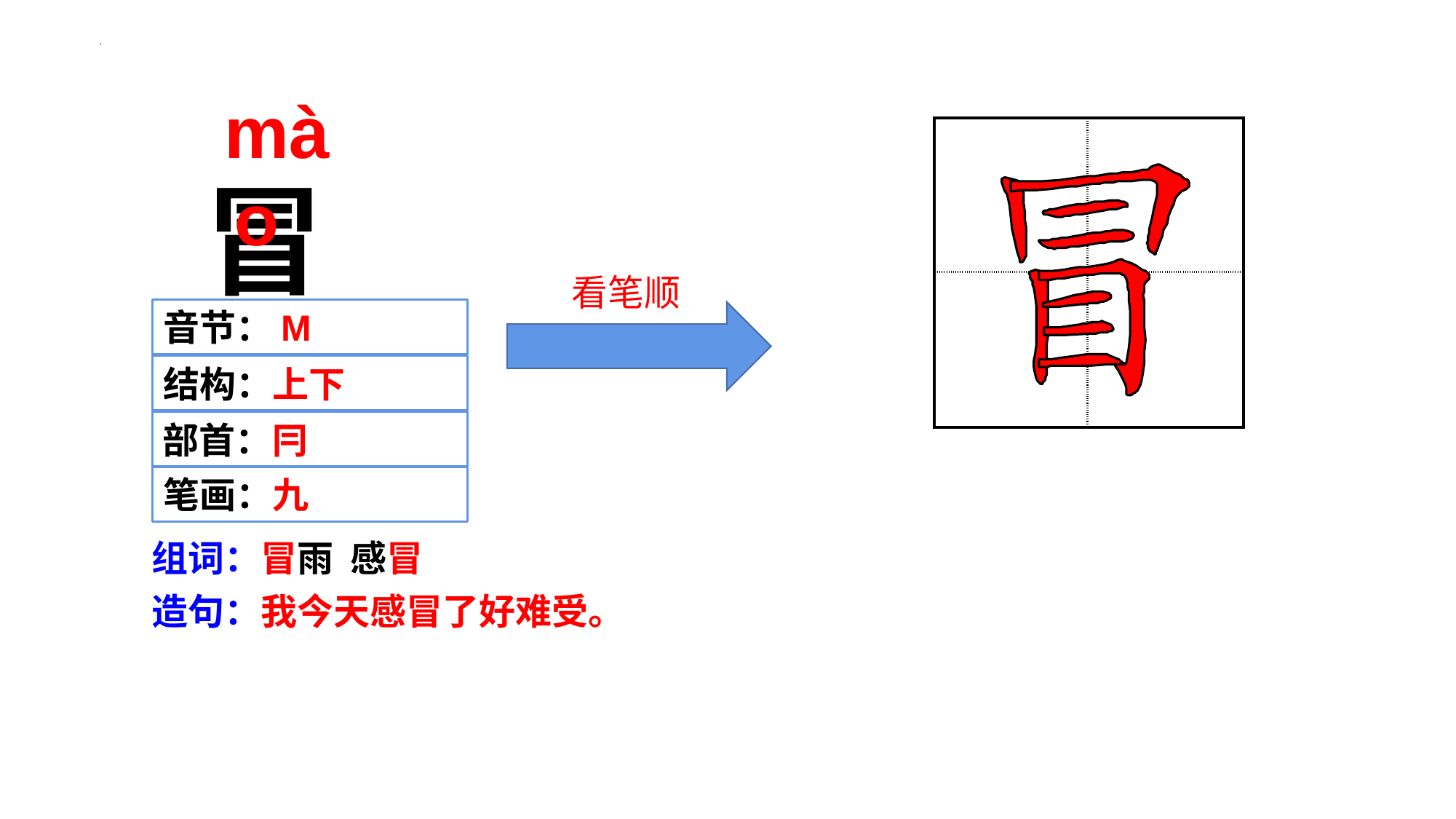

mào
|  |  |
| --- | --- |
|  |  |
冒

     看笔顺

音节：M

结构：上下
部首：冃
笔画：九
组词：冒雨  感冒

造句：我今天感冒了好难受。